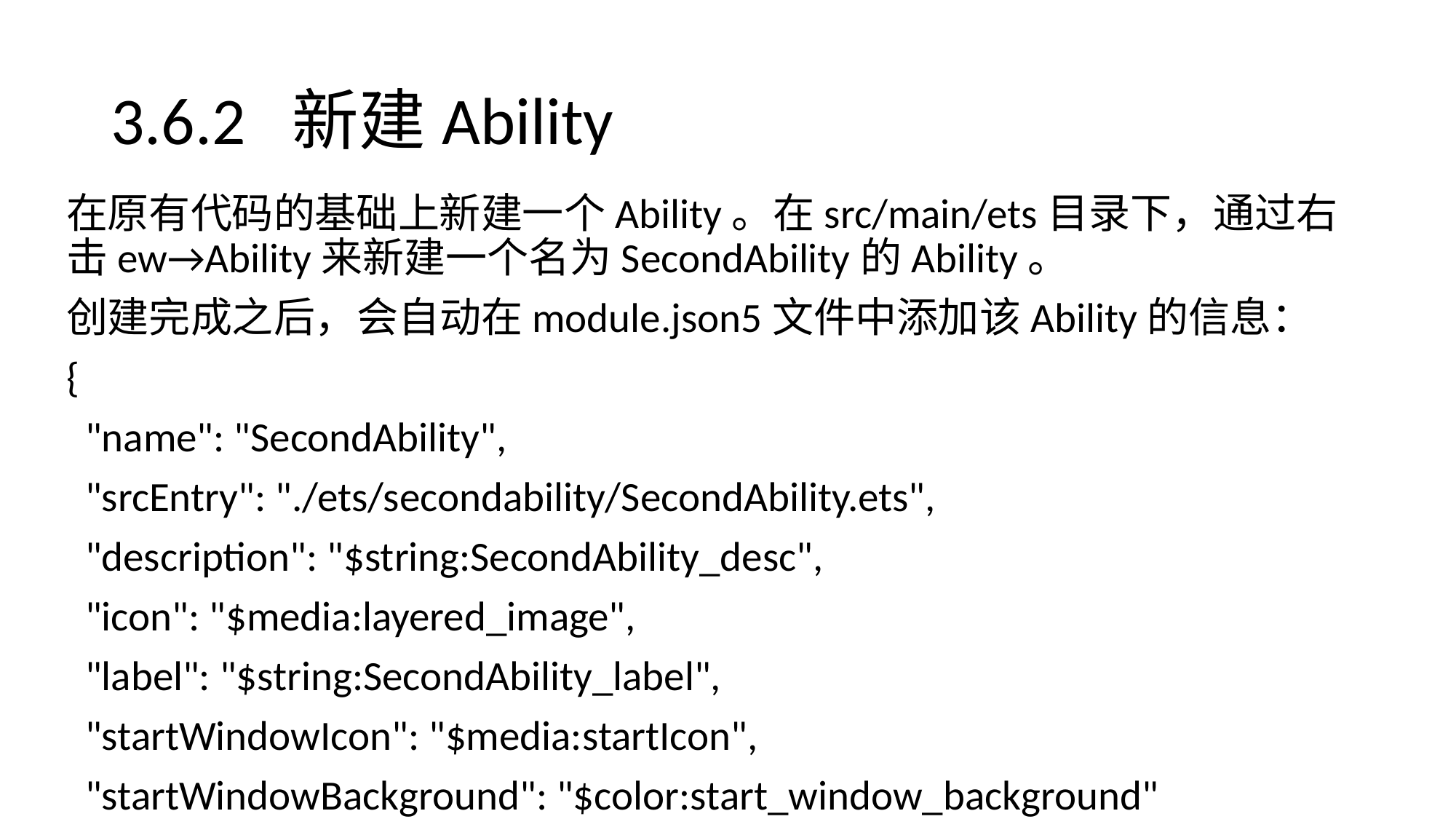

# 3.6.2  新建Ability
在原有代码的基础上新建一个Ability。在src/main/ets目录下，通过右击ew→Ability来新建一个名为SecondAbility的Ability。
创建完成之后，会自动在module.json5文件中添加该Ability的信息：
{
  "name": "SecondAbility",
  "srcEntry": "./ets/secondability/SecondAbility.ets",
  "description": "$string:SecondAbility_desc",
  "icon": "$media:layered_image",
  "label": "$string:SecondAbility_label",
  "startWindowIcon": "$media:startIcon",
  "startWindowBackground": "$color:start_window_background"
}